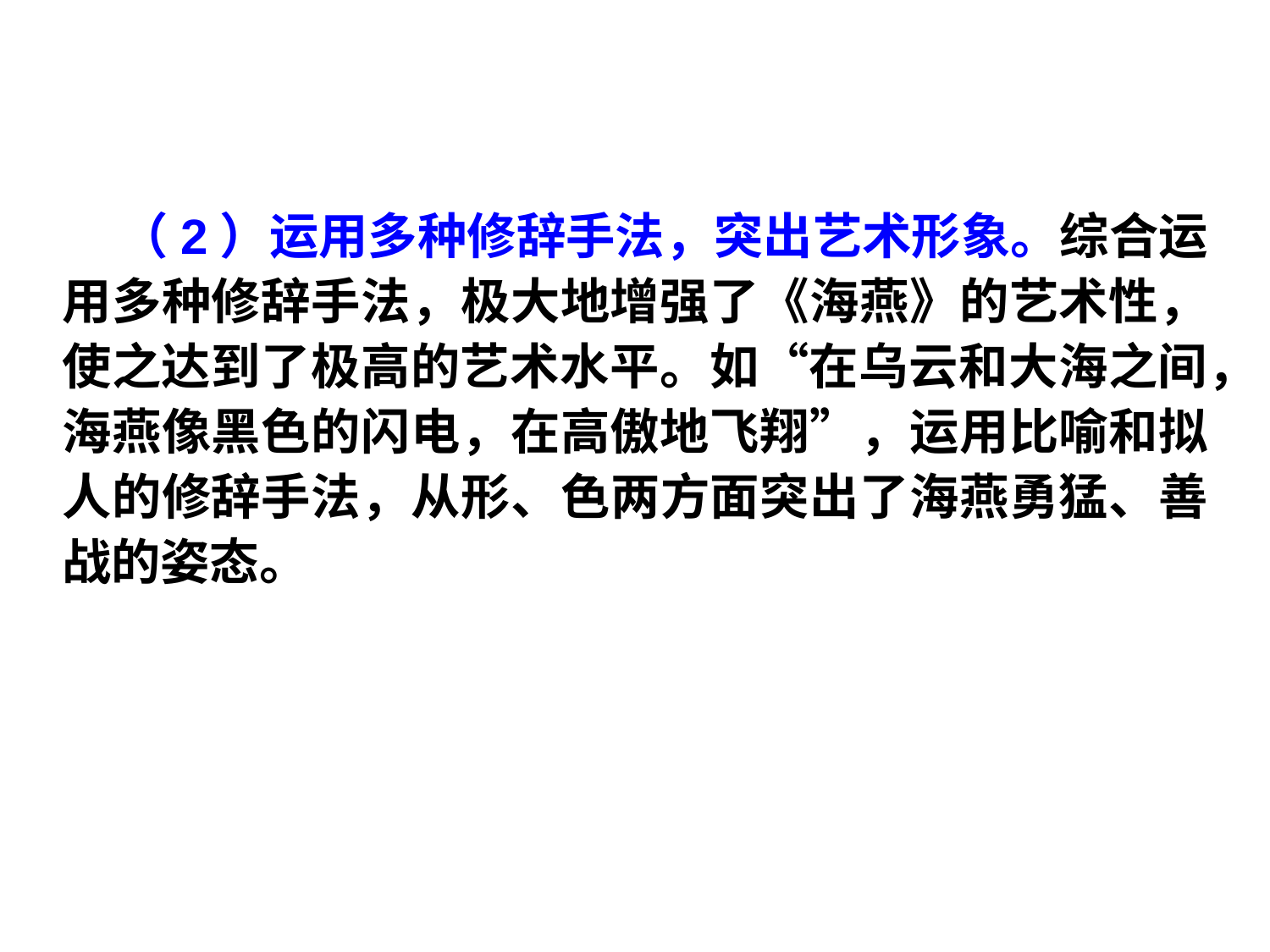

（2）运用多种修辞手法，突出艺术形象。综合运用多种修辞手法，极大地增强了《海燕》的艺术性，使之达到了极高的艺术水平。如“在乌云和大海之间，海燕像黑色的闪电，在高傲地飞翔”，运用比喻和拟人的修辞手法，从形、色两方面突出了海燕勇猛、善战的姿态。